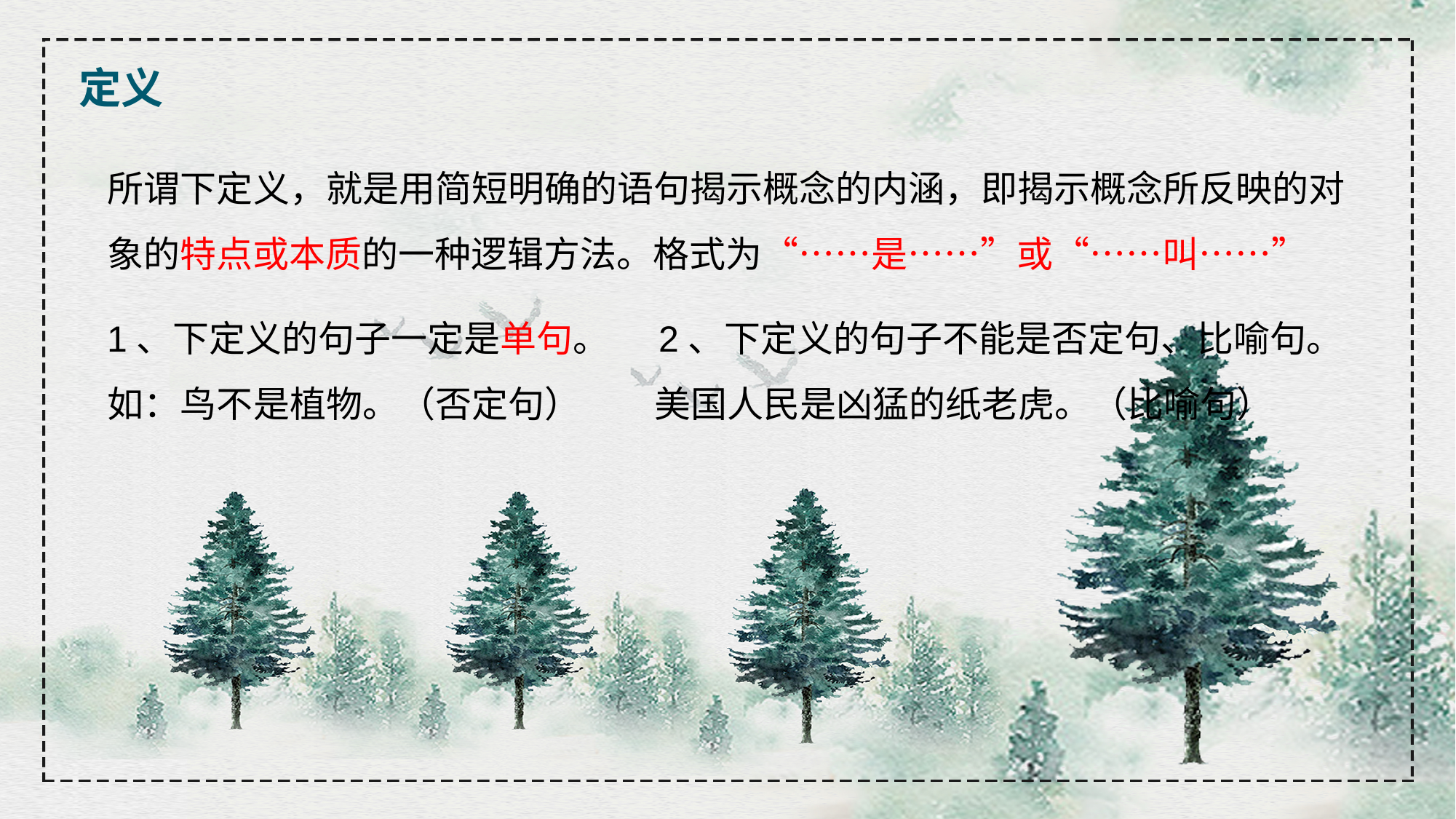

定义
所谓下定义，就是用简短明确的语句揭示概念的内涵，即揭示概念所反映的对象的特点或本质的一种逻辑方法。格式为“……是……”或“……叫……”
1、下定义的句子一定是单句。     2、下定义的句子不能是否定句、比喻句。
如：鸟不是植物。（否定句）         美国人民是凶猛的纸老虎。（比喻句）